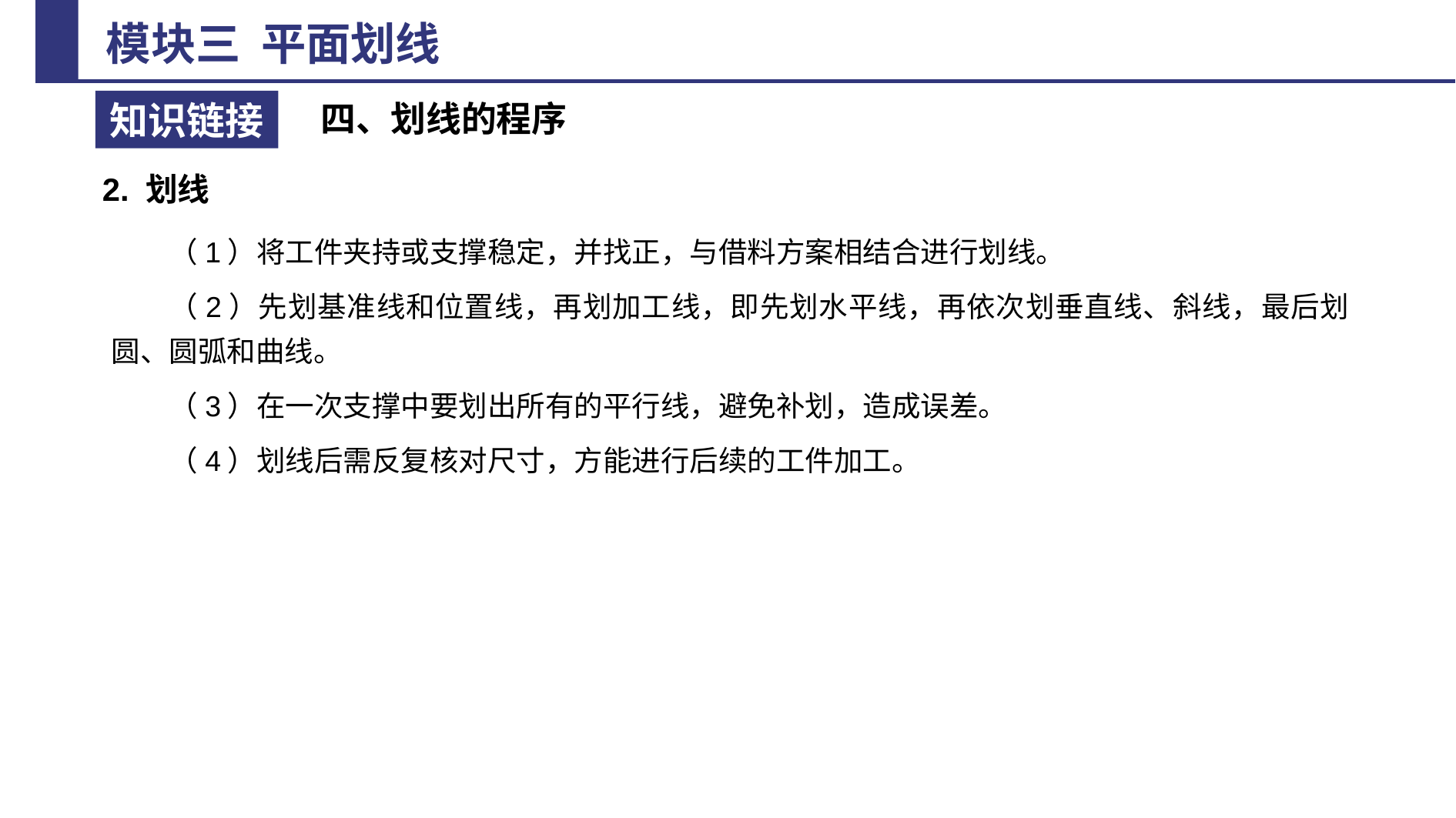

四、划线的程序
2. 划线
（1）将工件夹持或支撑稳定，并找正，与借料方案相结合进行划线。
（2）先划基准线和位置线，再划加工线，即先划水平线，再依次划垂直线、斜线，最后划圆、圆弧和曲线。
（3）在一次支撑中要划出所有的平行线，避免补划，造成误差。
（4）划线后需反复核对尺寸，方能进行后续的工件加工。